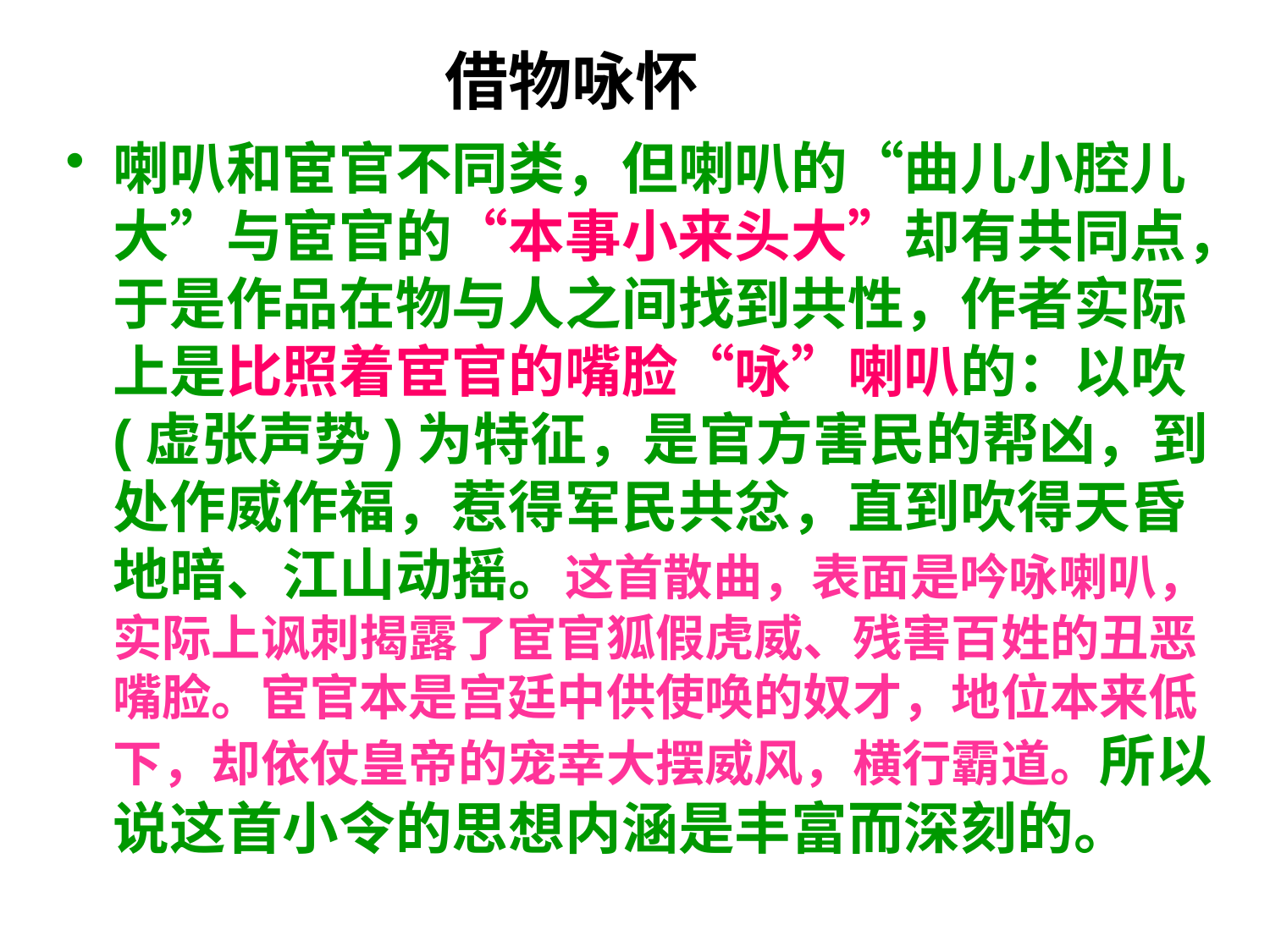

# 借物咏怀
喇叭和宦官不同类，但喇叭的“曲儿小腔儿大”与宦官的“本事小来头大”却有共同点，于是作品在物与人之间找到共性，作者实际上是比照着宦官的嘴脸“咏”喇叭的：以吹(虚张声势)为特征，是官方害民的帮凶，到处作威作福，惹得军民共忿，直到吹得天昏地暗、江山动摇。这首散曲，表面是吟咏喇叭，实际上讽刺揭露了宦官狐假虎威、残害百姓的丑恶嘴脸。宦官本是宫廷中供使唤的奴才，地位本来低下，却依仗皇帝的宠幸大摆威风，横行霸道。所以说这首小令的思想内涵是丰富而深刻的。